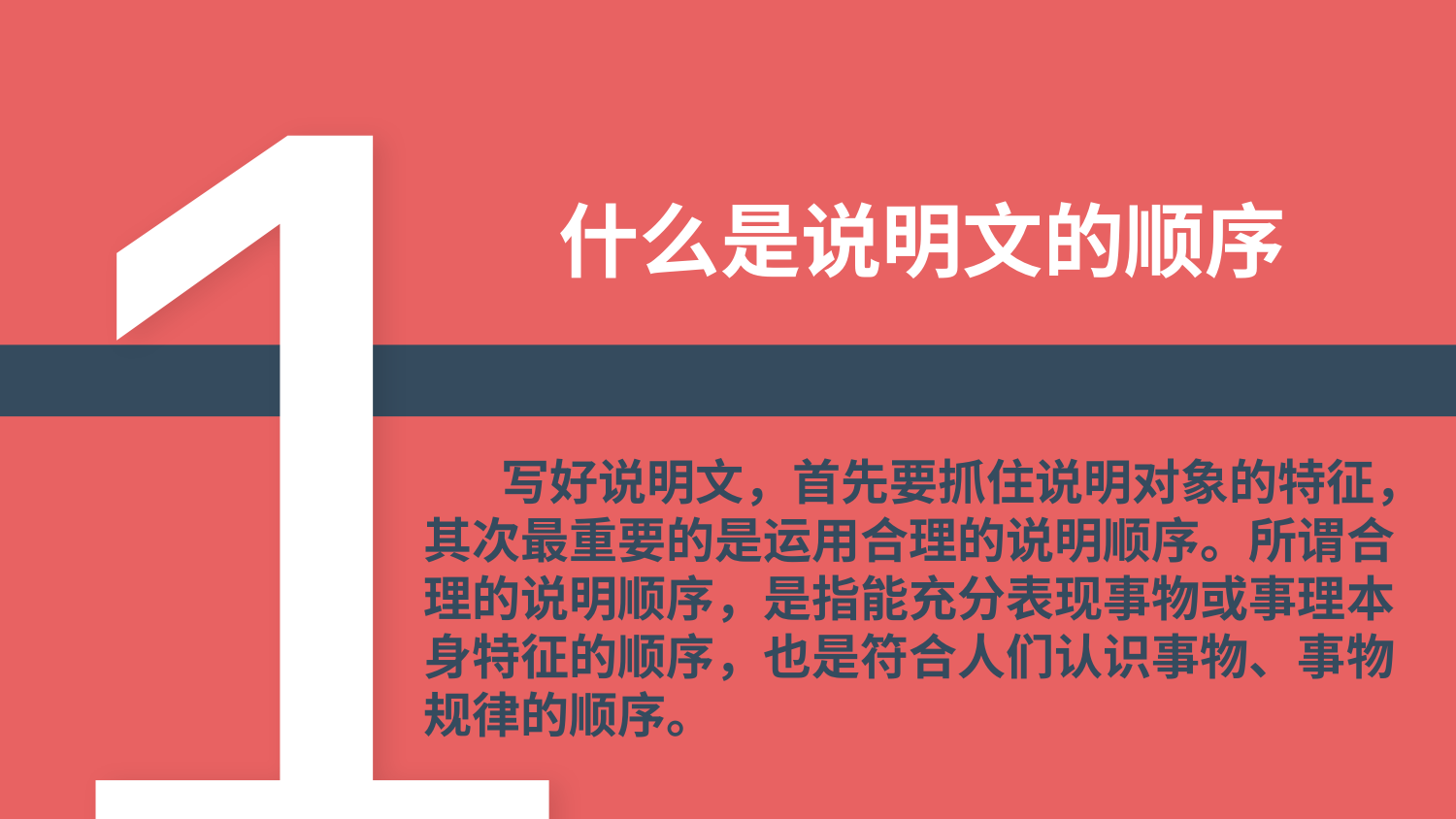

1
什么是说明文的顺序

      写好说明文，首先要抓住说明对象的特征，其次最重要的是运用合理的说明顺序。所谓合理的说明顺序，是指能充分表现事物或事理本身特征的顺序，也是符合人们认识事物、事物规律的顺序。